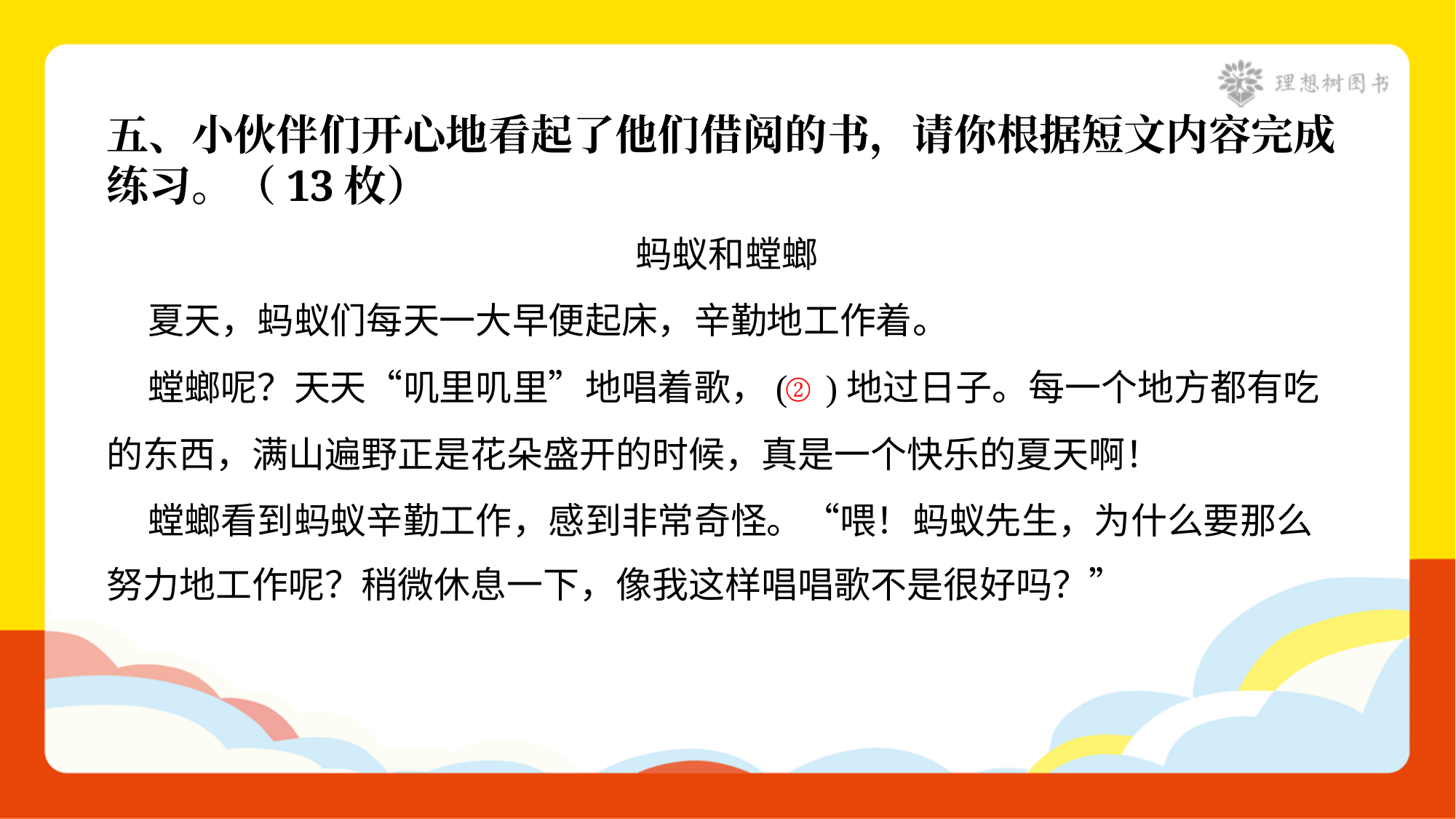

五、小伙伴们开心地看起了他们借阅的书，请你根据短文内容完成
练习。（13枚）
蚂蚁和螳螂
    夏天，蚂蚁们每天一大早便起床，辛勤地工作着。
    螳螂呢？天天“叽里叽里”地唱着歌，(    )地过日子。每一个地方都有吃
的东西，满山遍野正是花朵盛开的时候，真是一个快乐的夏天啊！
    螳螂看到蚂蚁辛勤工作，感到非常奇怪。“喂！蚂蚁先生，为什么要那么
努力地工作呢？稍微休息一下，像我这样唱唱歌不是很好吗？”
②